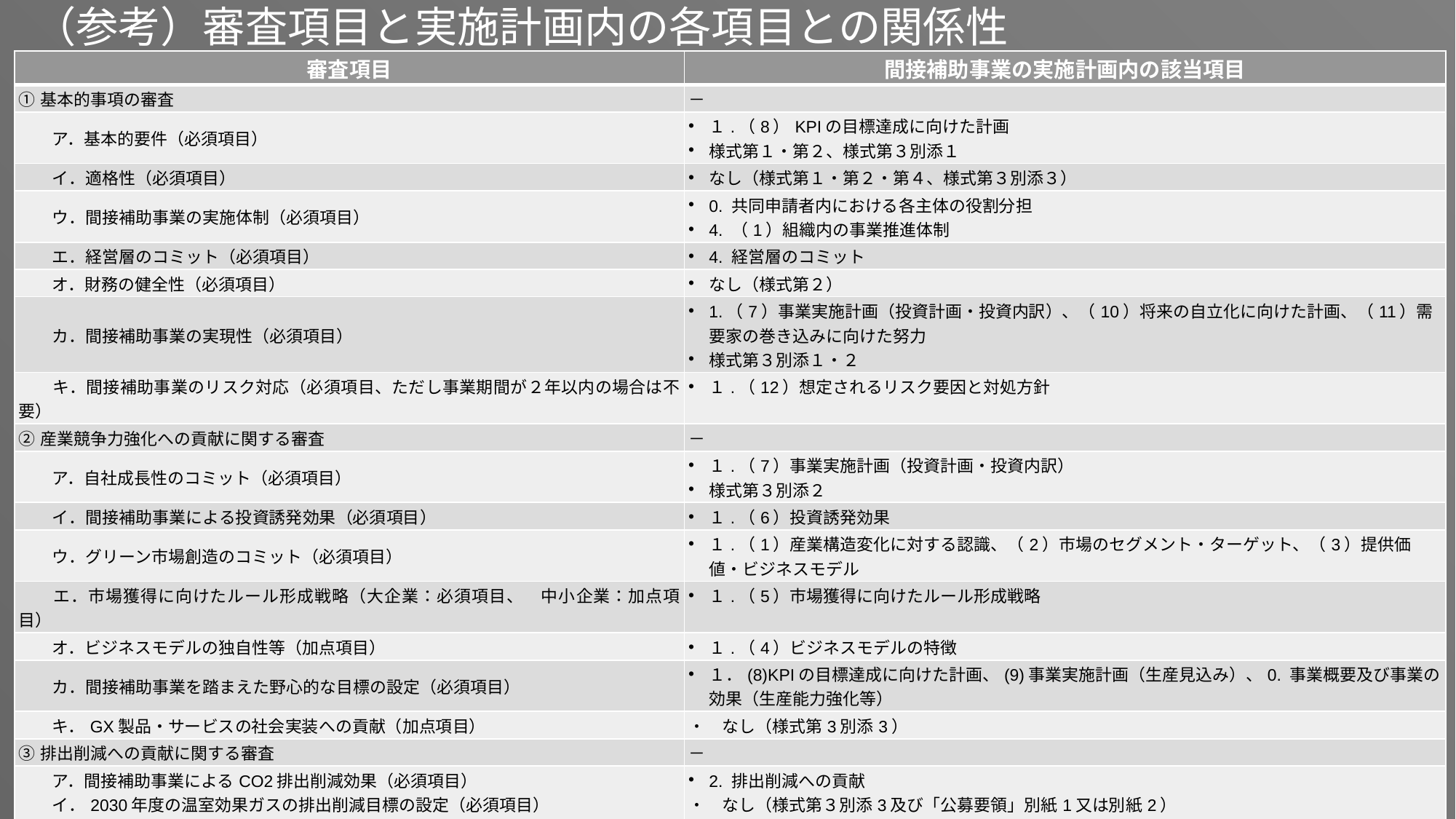

（参考）審査項目と実施計画内の各項目との関係性
| 審査項目 | 間接補助事業の実施計画内の該当項目 |
| --- | --- |
| ①基本的事項の審査 | － |
| ア．基本的要件（必須項目） | １.（8）KPIの目標達成に向けた計画 様式第１・第２、様式第３別添１ |
| イ．適格性（必須項目） | なし（様式第１・第２・第４、様式第３別添３） |
| ウ．間接補助事業の実施体制（必須項目） | 0. 共同申請者内における各主体の役割分担 4. （1）組織内の事業推進体制 |
| エ．経営層のコミット（必須項目） | 4. 経営層のコミット |
| オ．財務の健全性（必須項目） | なし（様式第２） |
| カ．間接補助事業の実現性（必須項目） | 1.（7）事業実施計画（投資計画・投資内訳）、（10）将来の自立化に向けた計画、（11）需要家の巻き込みに向けた努力 様式第３別添１・２ |
| キ．間接補助事業のリスク対応（必須項目、ただし事業期間が２年以内の場合は不要） | １.（12）想定されるリスク要因と対処方針 |
| ②産業競争力強化への貢献に関する審査 | － |
| ア．自社成長性のコミット（必須項目） | １.（7）事業実施計画（投資計画・投資内訳） 様式第３別添２ |
| イ．間接補助事業による投資誘発効果（必須項目） | １.（6）投資誘発効果 |
| ウ．グリーン市場創造のコミット（必須項目） | １.（1）産業構造変化に対する認識、（2）市場のセグメント・ターゲット、（3）提供価値・ビジネスモデル |
| エ．市場獲得に向けたルール形成戦略（大企業：必須項目、　中小企業：加点項目） | １.（5）市場獲得に向けたルール形成戦略 |
| オ．ビジネスモデルの独自性等（加点項目） | １.（4）ビジネスモデルの特徴 |
| カ．間接補助事業を踏まえた野心的な目標の設定（必須項目） | １．(8)KPIの目標達成に向けた計画、(9)事業実施計画（生産見込み）、0. 事業概要及び事業の効果（生産能力強化等） |
| キ．GX製品・サービスの社会実装への貢献（加点項目） | ・　なし（様式第3別添3） |
| ③排出削減への貢献に関する審査 | － |
| ア．間接補助事業によるCO2排出削減効果（必須項目） 　　イ．2030年度の温室効果ガスの排出削減目標の設定（必須項目） 　　ウ．野心的な温室効果ガスの排出削減目標の設定（加点項目） 　　エ．デコ活応援団（官民連携協議会）への参画及びデコ活宣言の実施（加点項目） 　　オ．エコ・ファースト認定企業であるか（加点項目） | 2. 排出削減への貢献 ・　なし（様式第３別添3及び「公募要領」別紙1又は別紙2） ・　なし（様式第３別添3及び「公募要領」別紙1又は別紙2） ・　なし（様式第３別添3） ・　なし（様式第３別添3） |
| ④民間企業のみでは投資判断が真に困難な事業であることに関する審査 | － |
| ア．経済的基準（必須項目） | ３.（1）経済的基準 |
| イ．技術的基準（必須項目） | ３.（2）技術的基準 |
| ウ．その他定性的基準（加点項目） | ３.（3）その他定性的基準 |
| ⑤人材確保に向けた取組に関する審査 | － |
| ア．人材確保に向けた取組（必須項目） | なし（様式第３別添４） |
| イ．従業員の賃金引上げ計画の表明（加点項目） | なし（様式第３別添４） |
| ウ．ワーク・ライフ・バランス等の推進（加点項目） | なし（様式第３別添５） |